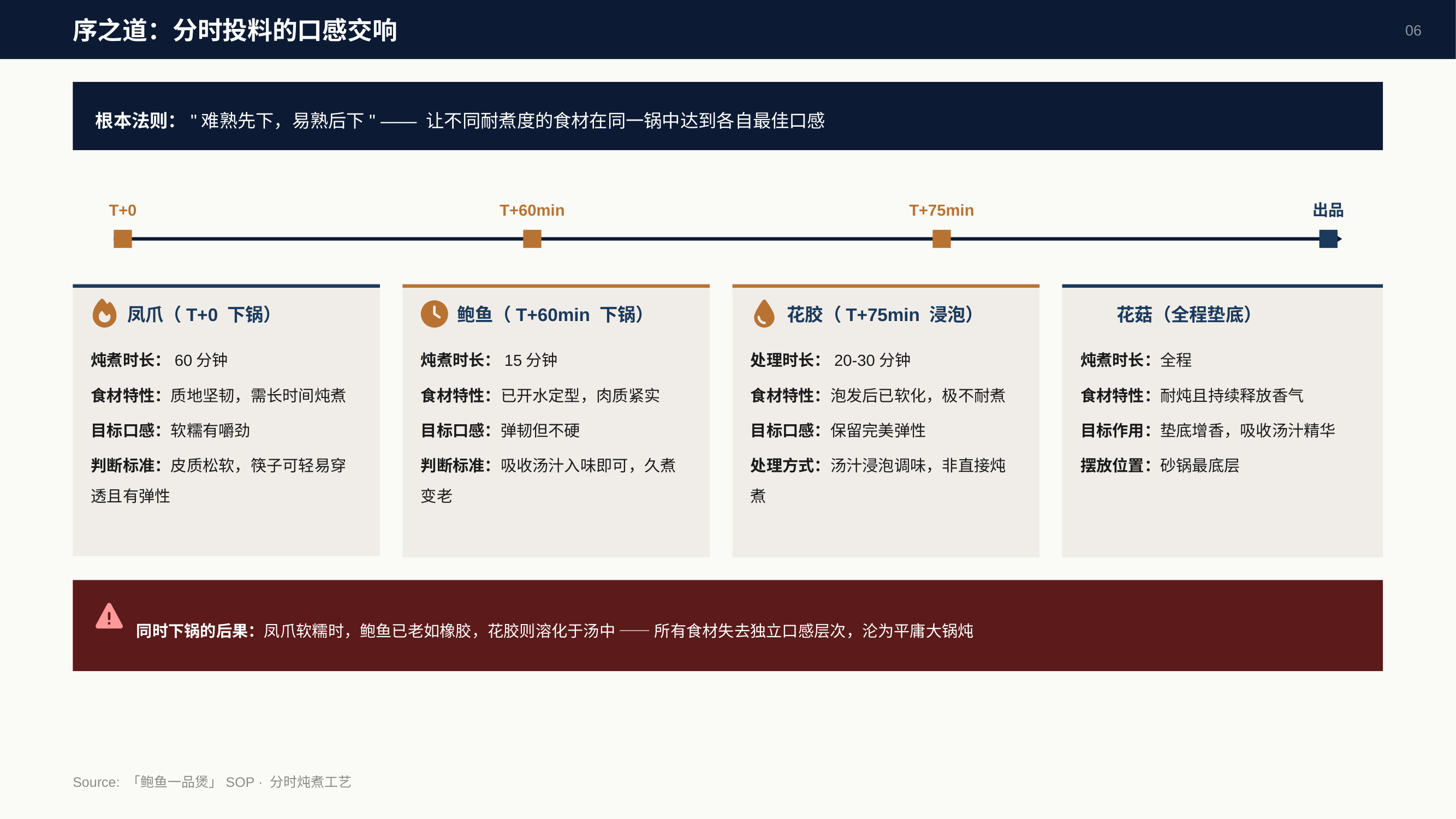

序之道：分时投料的口感交响
06

根本法则："难熟先下，易熟后下" —— 让不同耐煮度的食材在同一锅中达到各自最佳口感
T+0
T+60min
T+75min
出品

凤爪（T+0 下锅）

鲍鱼（T+60min 下锅）

花胶（T+75min 浸泡）

花菇（全程垫底）
炖煮时长：60分钟
食材特性：质地坚韧，需长时间炖煮
目标口感：软糯有嚼劲
判断标准：皮质松软，筷子可轻易穿透且有弹性
炖煮时长：15分钟
食材特性：已开水定型，肉质紧实
目标口感：弹韧但不硬
判断标准：吸收汤汁入味即可，久煮变老
处理时长：20-30分钟
食材特性：泡发后已软化，极不耐煮
目标口感：保留完美弹性
处理方式：汤汁浸泡调味，非直接炖煮
炖煮时长：全程
食材特性：耐炖且持续释放香气
目标作用：垫底增香，吸收汤汁精华
摆放位置：砂锅最底层

同时下锅的后果：凤爪软糯时，鲍鱼已老如橡胶，花胶则溶化于汤中 —— 所有食材失去独立口感层次，沦为平庸大锅炖

Source: 「鲍鱼一品煲」SOP · 分时炖煮工艺